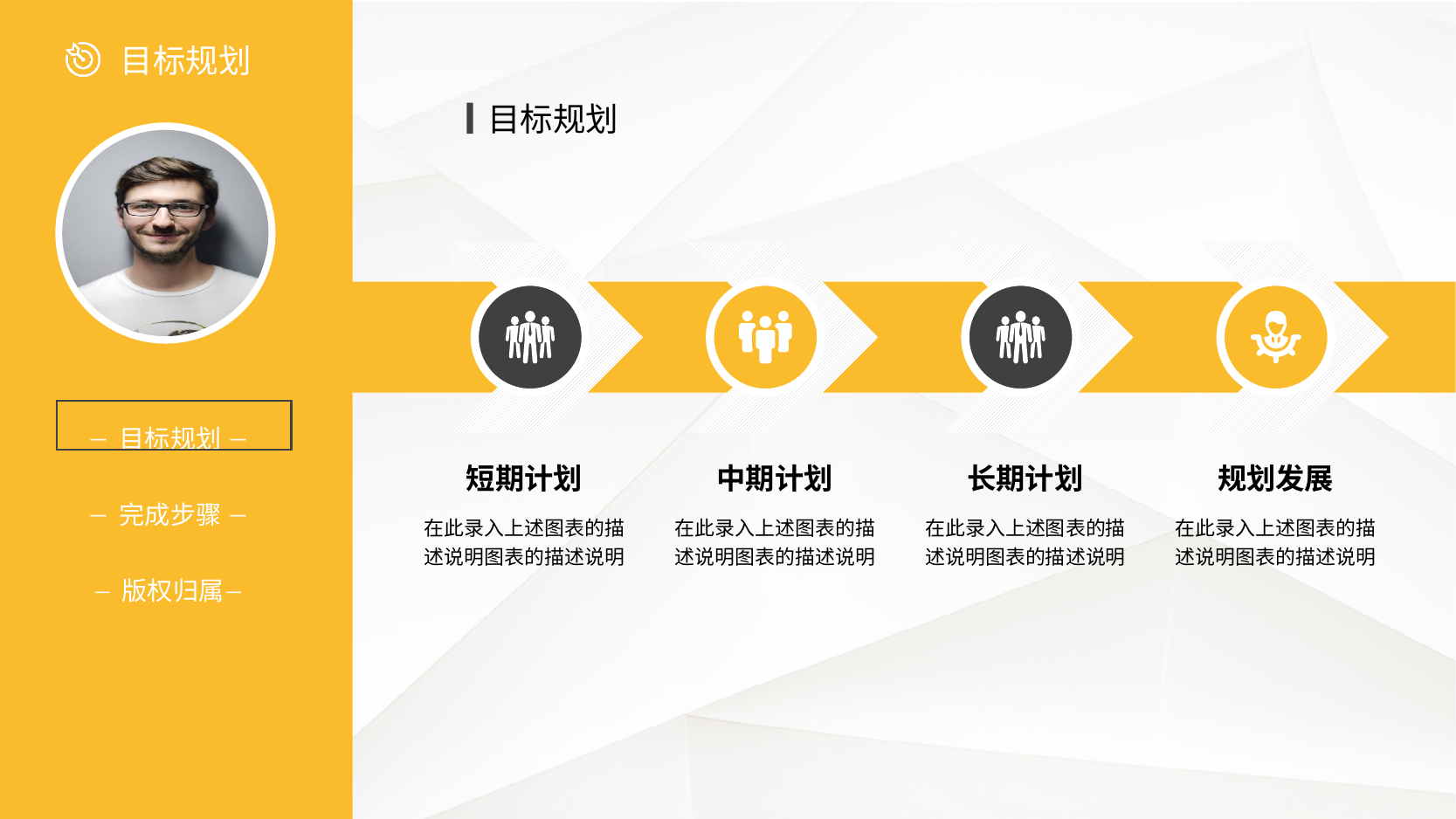

目标规划

短期计划
在此录入上述图表的描述说明图表的描述说明
中期计划
在此录入上述图表的描述说明图表的描述说明
长期计划
在此录入上述图表的描述说明图表的描述说明
规划发展
在此录入上述图表的描述说明图表的描述说明